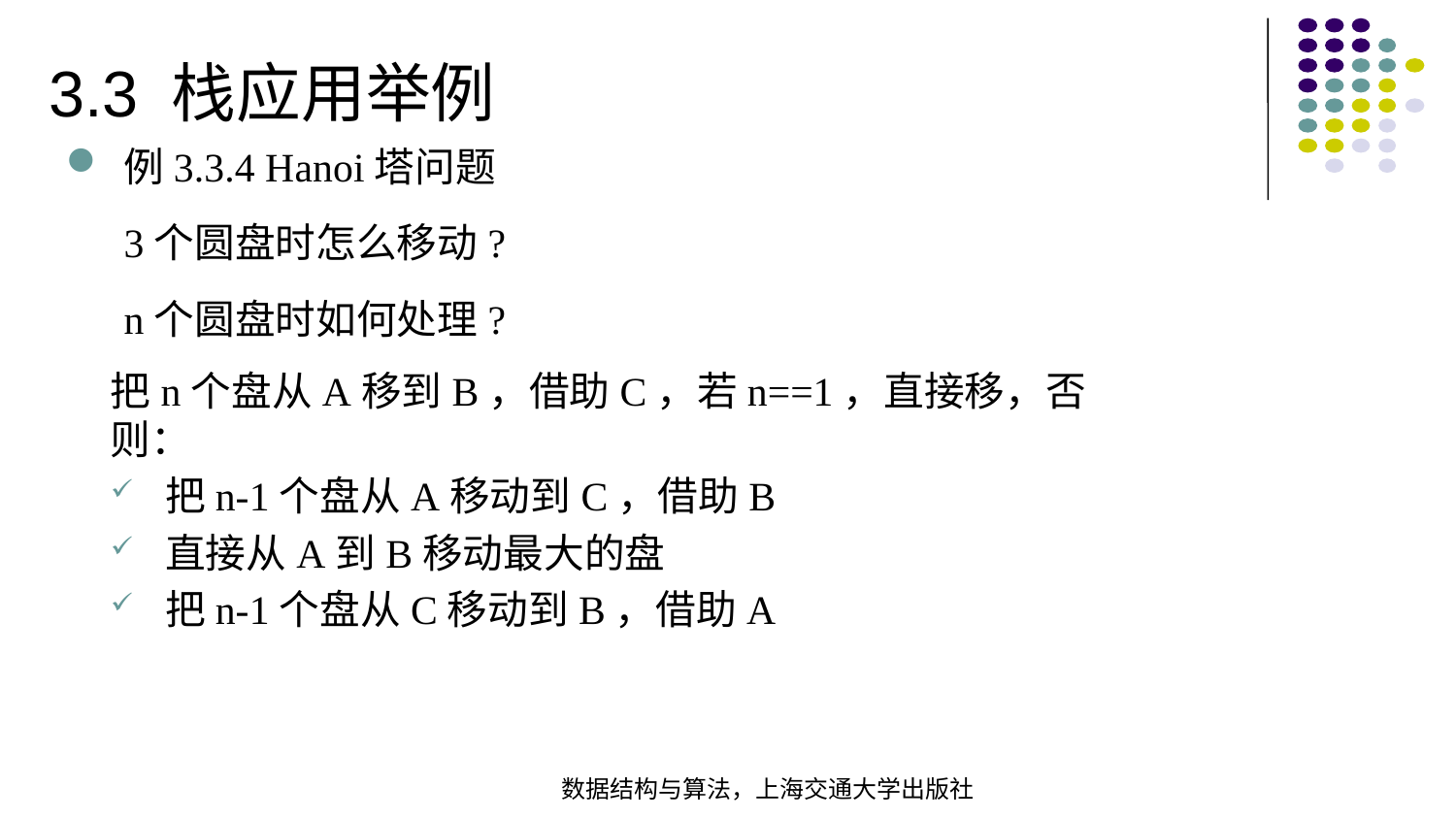

3.3 栈应用举例
例3.3.4 Hanoi塔问题
3个圆盘时怎么移动?
n个圆盘时如何处理?
把n个盘从A移到B，借助C，若n==1，直接移，否则：
把n-1个盘从A移动到C，借助B
直接从A到B移动最大的盘
把n-1个盘从C移动到B，借助A